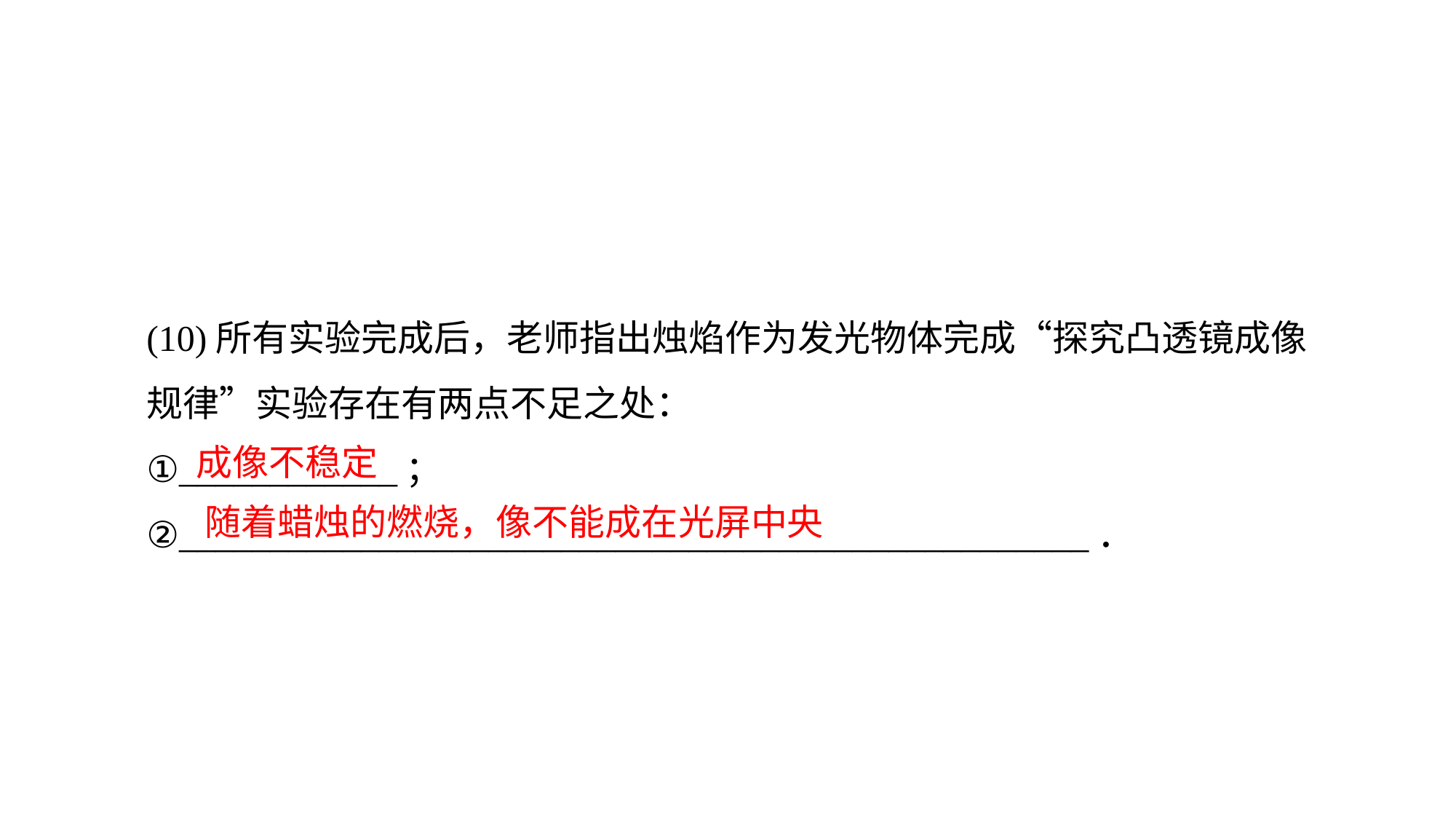

(10)所有实验完成后，老师指出烛焰作为发光物体完成“探究凸透镜成像规律”实验存在有两点不足之处：
①____________；
②__________________________________________________．
成像不稳定
随着蜡烛的燃烧，像不能成在光屏中央